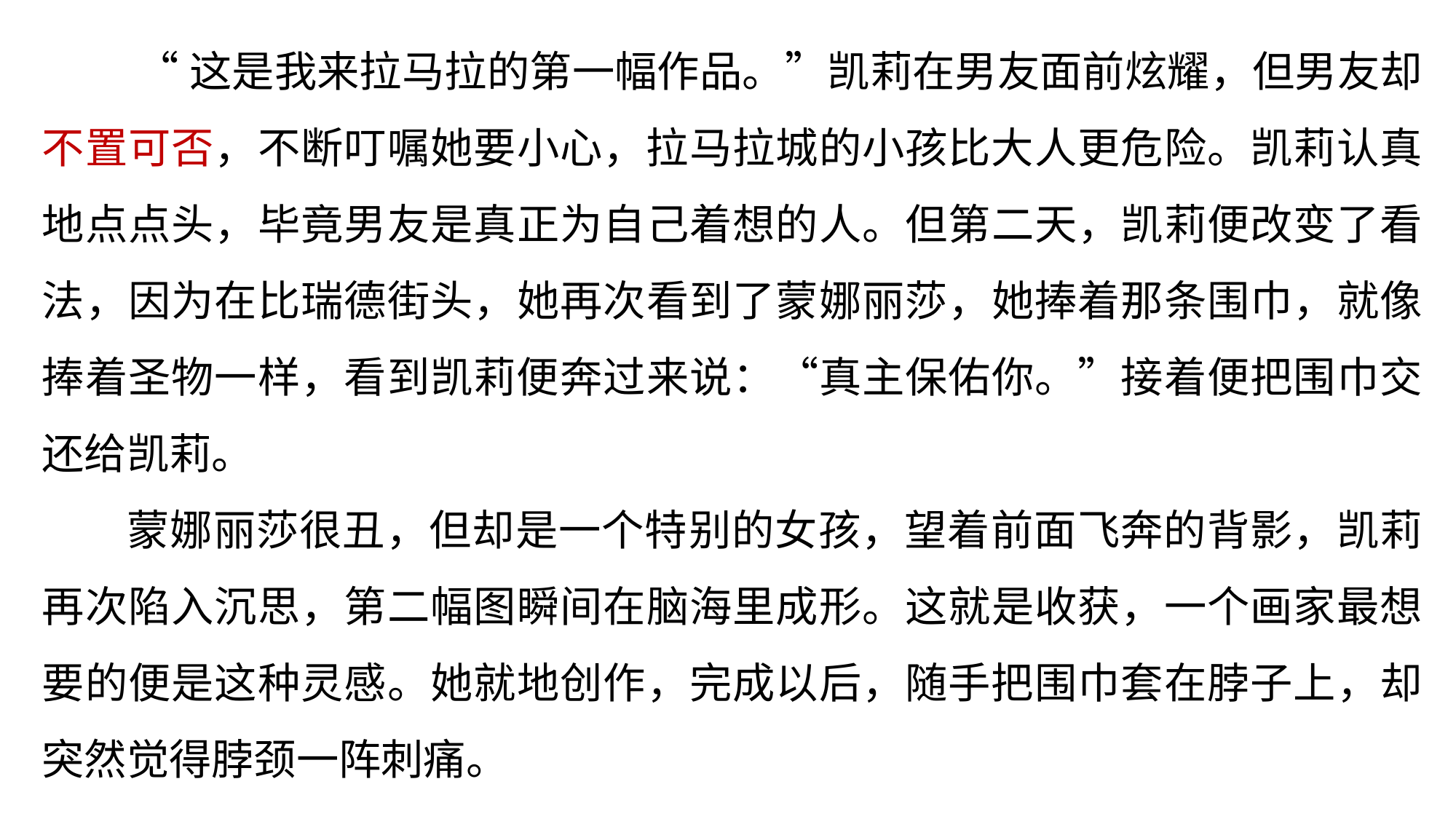

“这是我来拉马拉的第一幅作品。”凯莉在男友面前炫耀，但男友却不置可否，不断叮嘱她要小心，拉马拉城的小孩比大人更危险。凯莉认真地点点头，毕竟男友是真正为自己着想的人。但第二天，凯莉便改变了看法，因为在比瑞德街头，她再次看到了蒙娜丽莎，她捧着那条围巾，就像捧着圣物一样，看到凯莉便奔过来说：“真主保佑你。”接着便把围巾交还给凯莉。
蒙娜丽莎很丑，但却是一个特别的女孩，望着前面飞奔的背影，凯莉再次陷入沉思，第二幅图瞬间在脑海里成形。这就是收获，一个画家最想要的便是这种灵感。她就地创作，完成以后，随手把围巾套在脖子上，却突然觉得脖颈一阵刺痛。